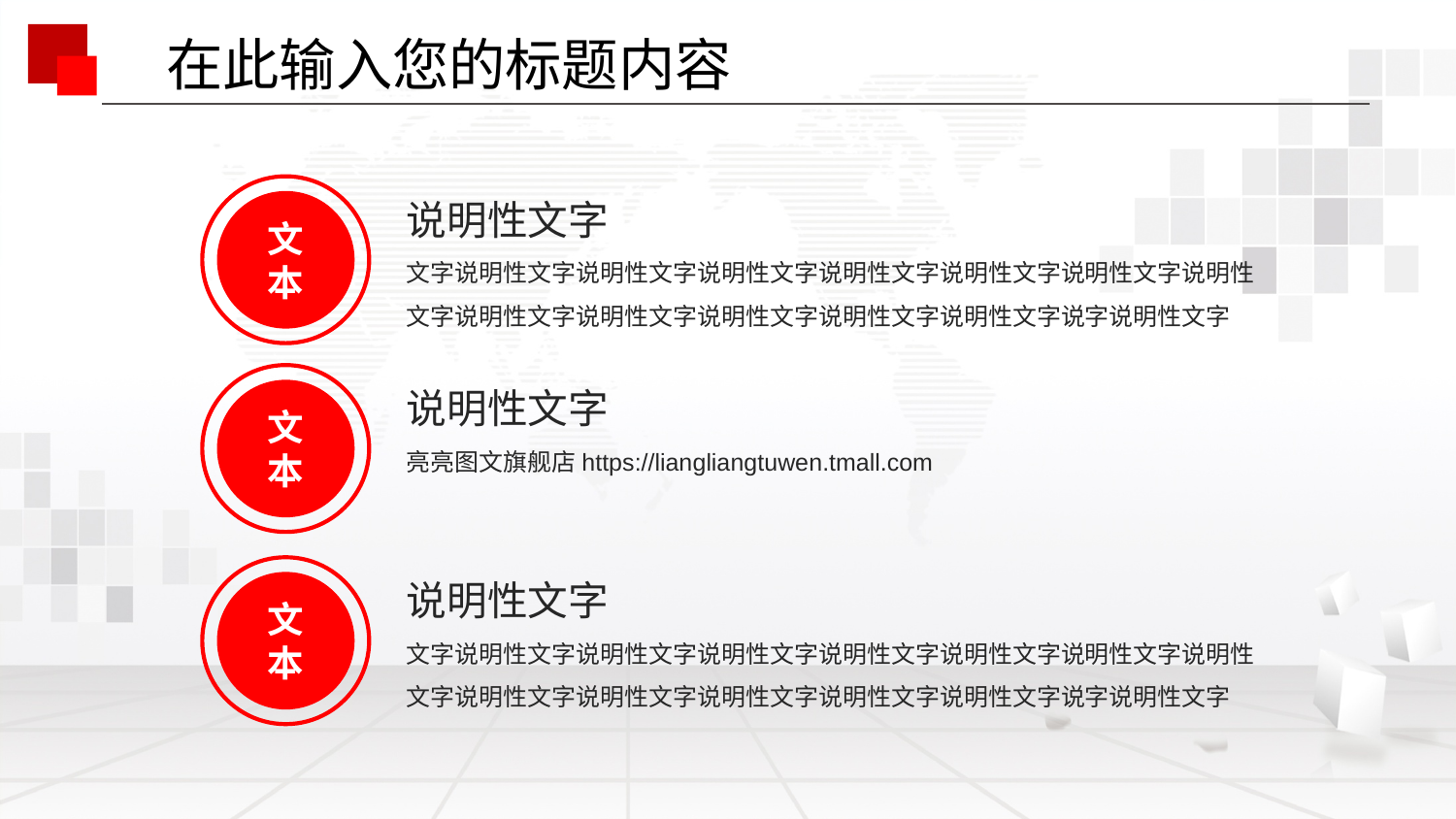

在此输入您的标题内容
说明性文字
文字说明性文字说明性文字说明性文字说明性文字说明性文字说明性文字说明性文字说明性文字说明性文字说明性文字说明性文字说明性文字说字说明性文字

文本
说明性文字
亮亮图文旗舰店https://liangliangtuwen.tmall.com

文本
说明性文字
文字说明性文字说明性文字说明性文字说明性文字说明性文字说明性文字说明性文字说明性文字说明性文字说明性文字说明性文字说明性文字说字说明性文字

文本